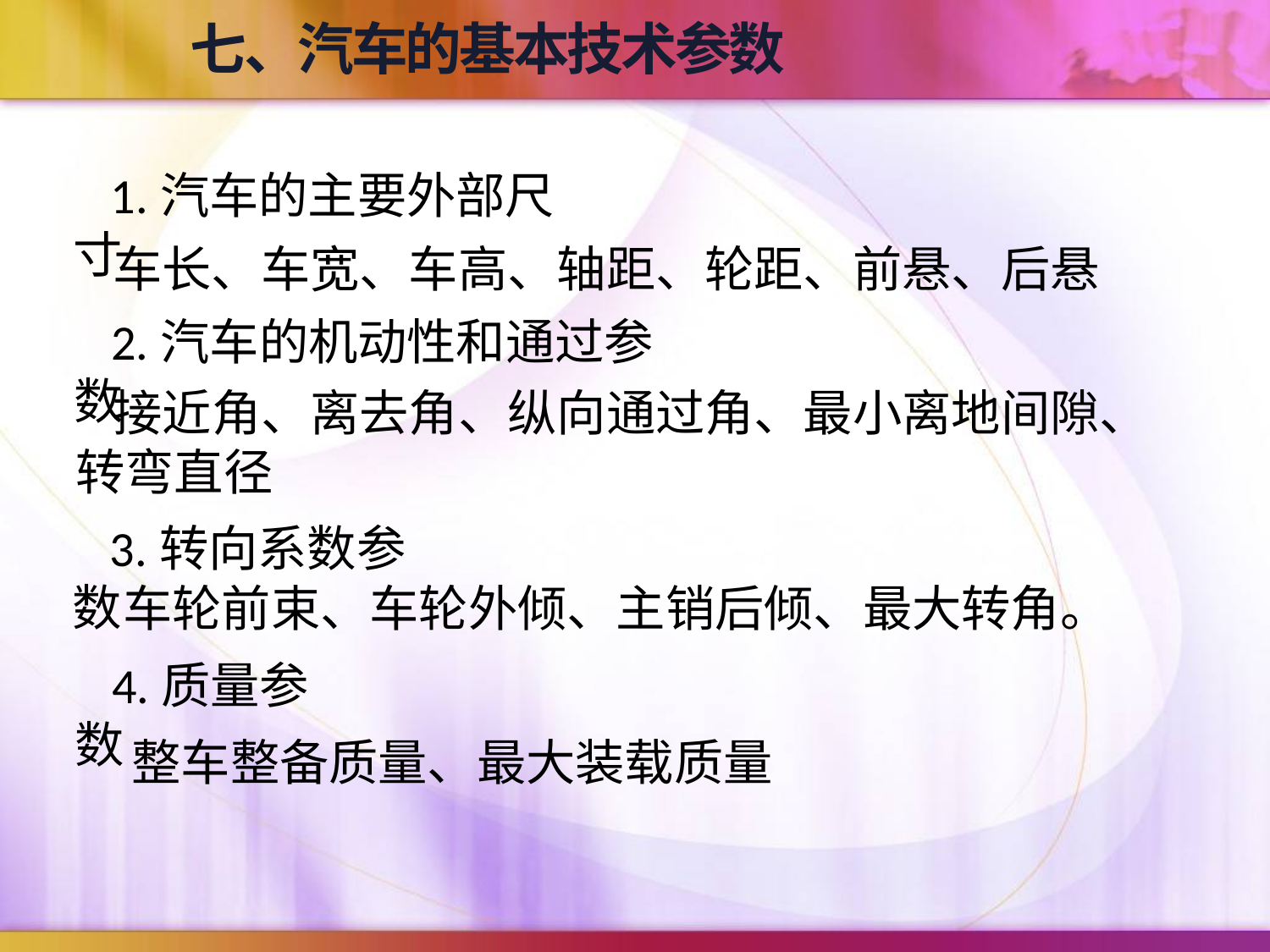

七、汽车的基本技术参数
1.汽车的主要外部尺寸
车长、车宽、车高、轴距、轮距、前悬、后悬
2.汽车的机动性和通过参数
接近角、离去角、纵向通过角、最小离地间隙、转弯直径
3.转向系数参数
车轮前束、车轮外倾、主销后倾、最大转角。
4.质量参数
整车整备质量、最大装载质量